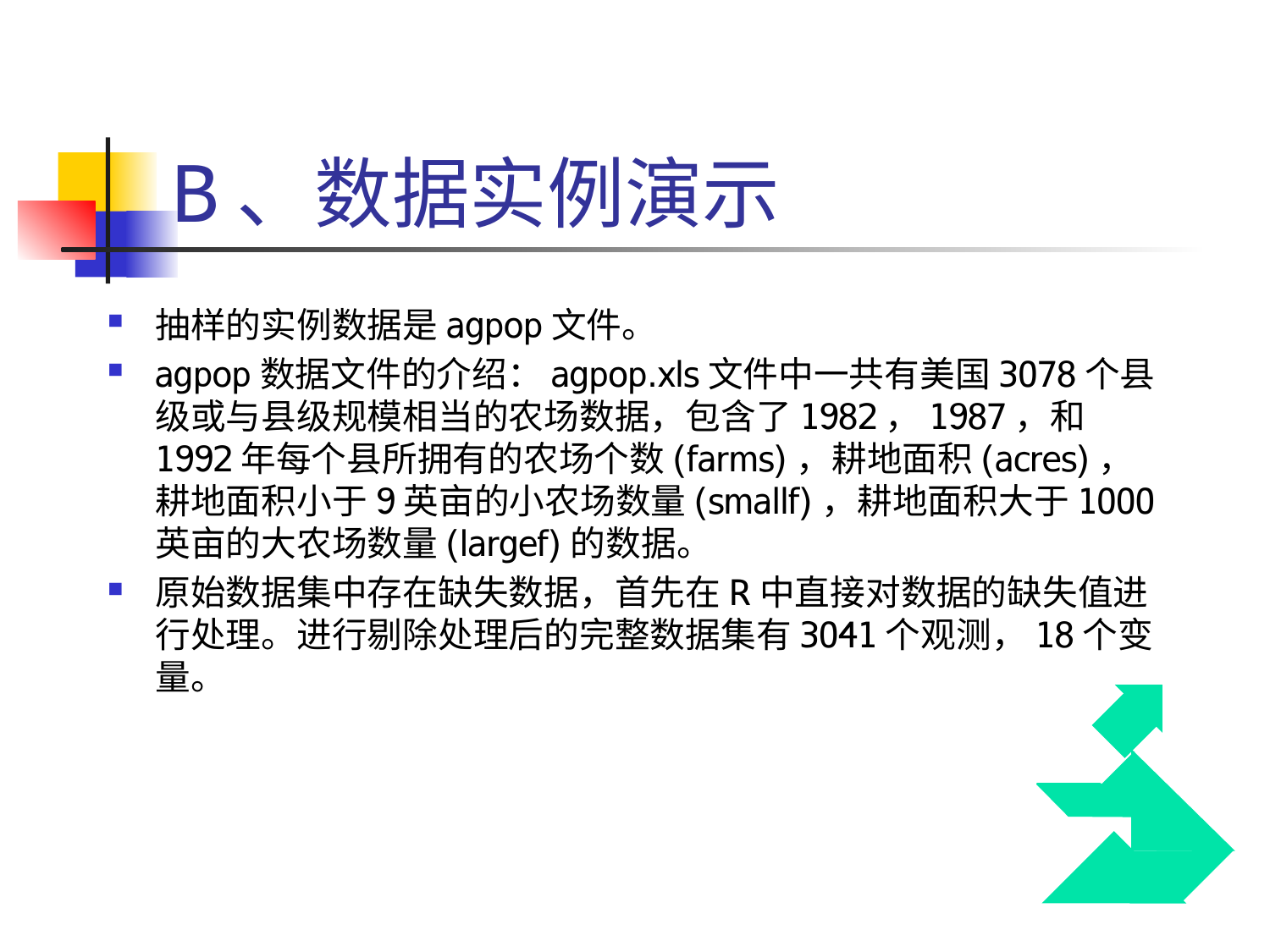

# B、数据实例演示
抽样的实例数据是agpop文件。
agpop数据文件的介绍：agpop.xls文件中一共有美国3078个县级或与县级规模相当的农场数据，包含了1982，1987，和1992年每个县所拥有的农场个数(farms)，耕地面积(acres)，耕地面积小于9英亩的小农场数量(smallf)，耕地面积大于1000英亩的大农场数量(largef)的数据。
原始数据集中存在缺失数据，首先在R中直接对数据的缺失值进行处理。进行剔除处理后的完整数据集有3041个观测，18个变量。